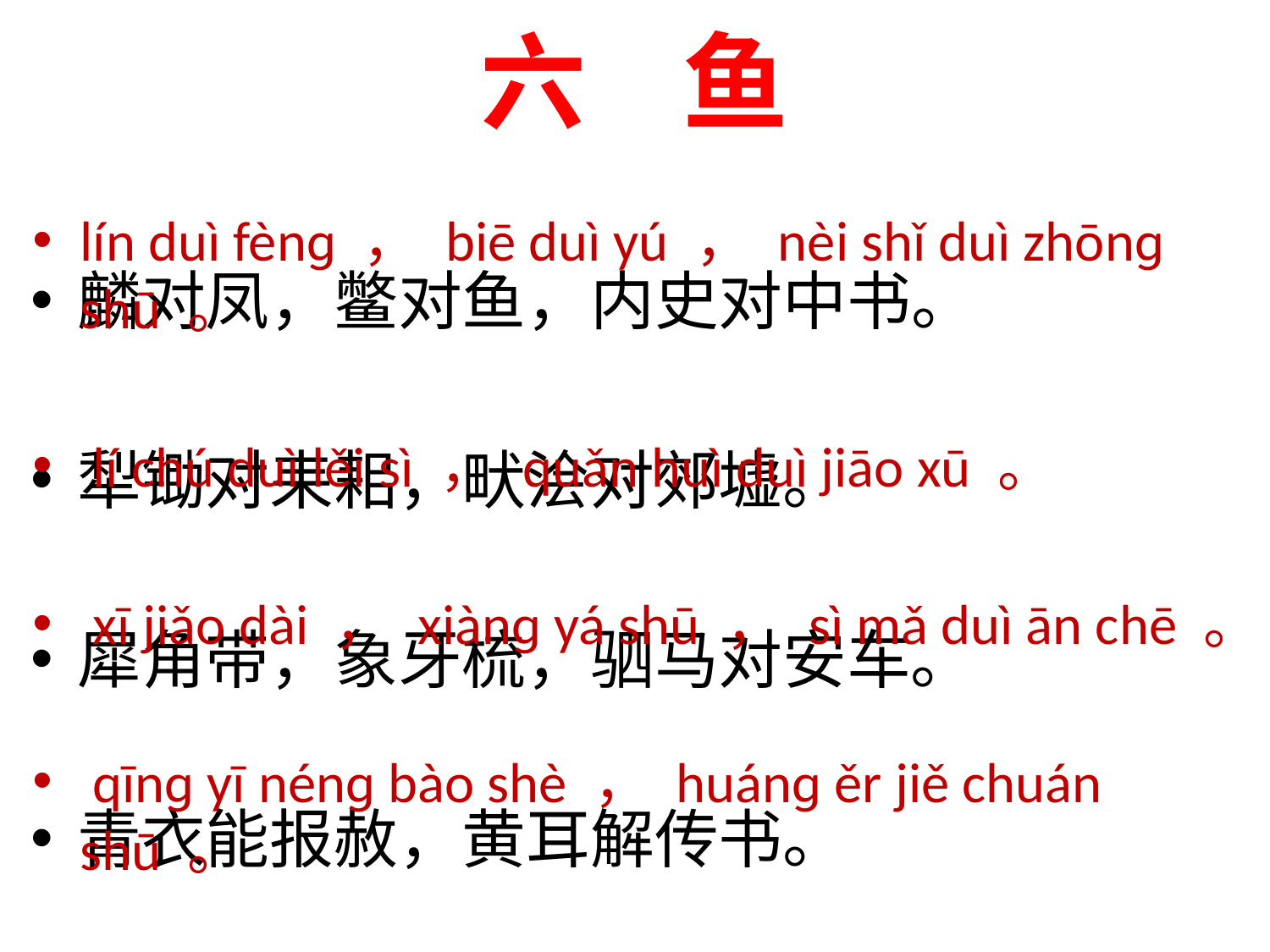

六    鱼
#
lín duì fènɡ ， biē duì yú ， nèi shǐ duì zhōnɡ shū 。

 lí chú duì lěi sì ， quǎn huì duì jiāo xū 。

 xī jiǎo dài ， xiànɡ yá shū ， sì mǎ duì ān chē 。

 qīnɡ yī nénɡ bào shè ， huánɡ ěr jiě chuán shū 。
麟对凤，鳖对鱼，内史对中书。

犁锄对耒耜，畎浍对郊墟。

犀角带，象牙梳，驷马对安车。

青衣能报赦，黄耳解传书。